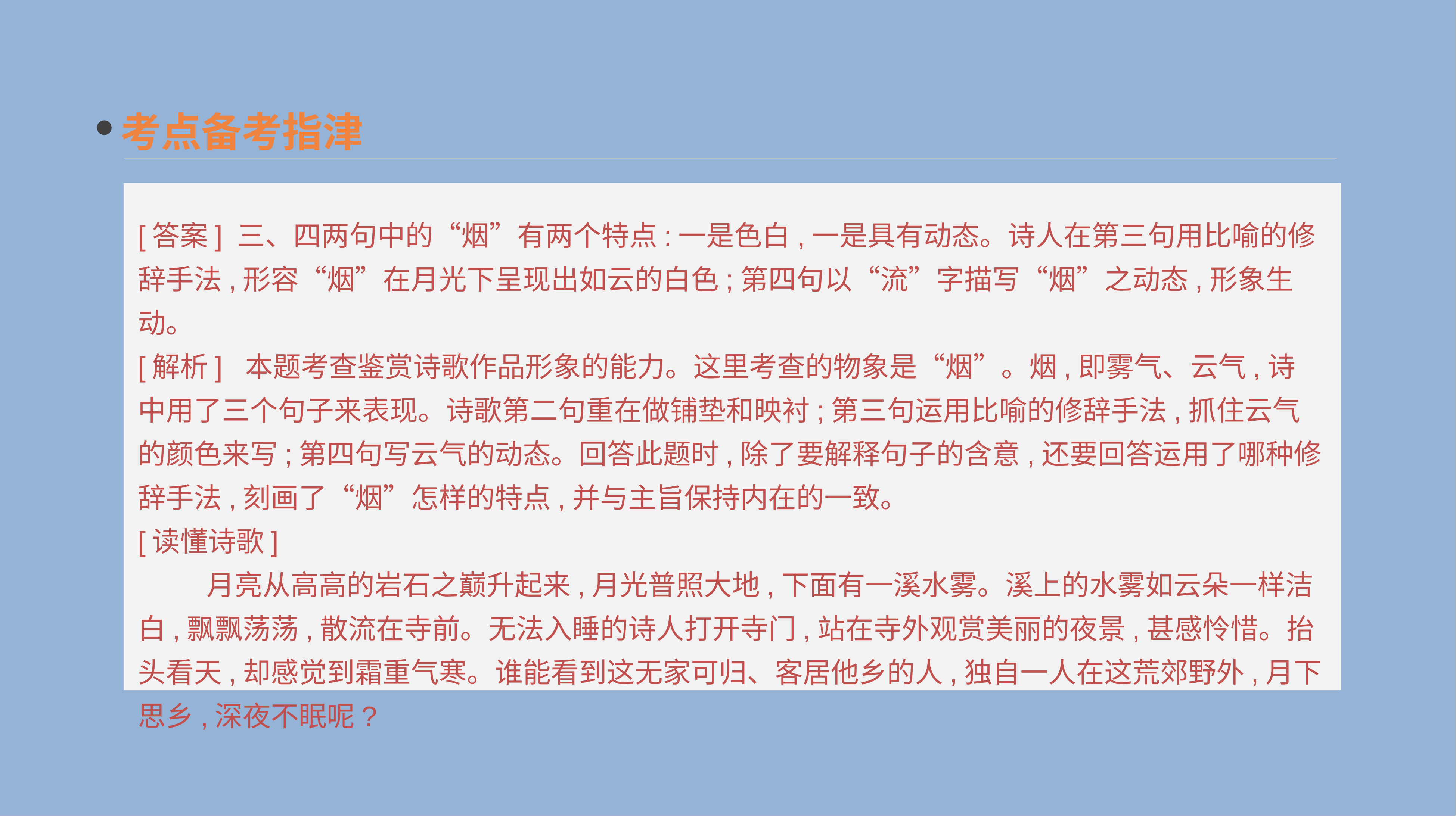

考点备考指津

[答案] 三、四两句中的“烟”有两个特点:一是色白,一是具有动态。诗人在第三句用比喻的修辞手法,形容“烟”在月光下呈现出如云的白色;第四句以“流”字描写“烟”之动态,形象生动。
[解析]  本题考查鉴赏诗歌作品形象的能力。这里考查的物象是“烟”。烟,即雾气、云气,诗中用了三个句子来表现。诗歌第二句重在做铺垫和映衬;第三句运用比喻的修辞手法,抓住云气的颜色来写;第四句写云气的动态。回答此题时,除了要解释句子的含意,还要回答运用了哪种修辞手法,刻画了“烟”怎样的特点,并与主旨保持内在的一致。
[读懂诗歌]
 　　月亮从高高的岩石之巅升起来,月光普照大地,下面有一溪水雾。溪上的水雾如云朵一样洁白,飘飘荡荡,散流在寺前。无法入睡的诗人打开寺门,站在寺外观赏美丽的夜景,甚感怜惜。抬头看天,却感觉到霜重气寒。谁能看到这无家可归、客居他乡的人,独自一人在这荒郊野外,月下思乡,深夜不眠呢?